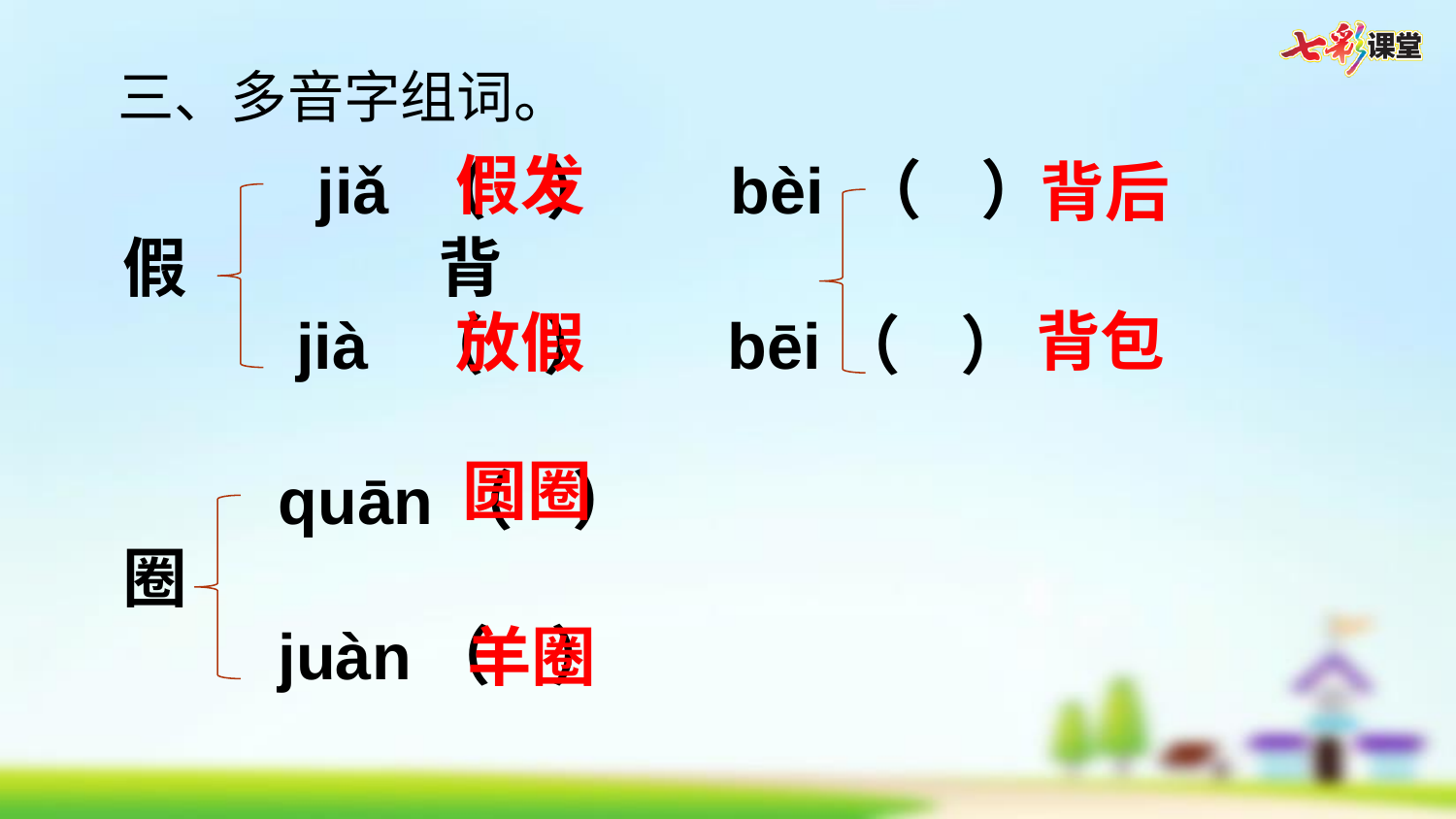

三、多音字组词。
假发
     jiǎ （    ）       bèi （    ）
假                 背
     jià  （    ）       bēi（    ）

    quān（    ）
圈
    juàn（    ）
背后

背包
放假
圆圈

羊圈